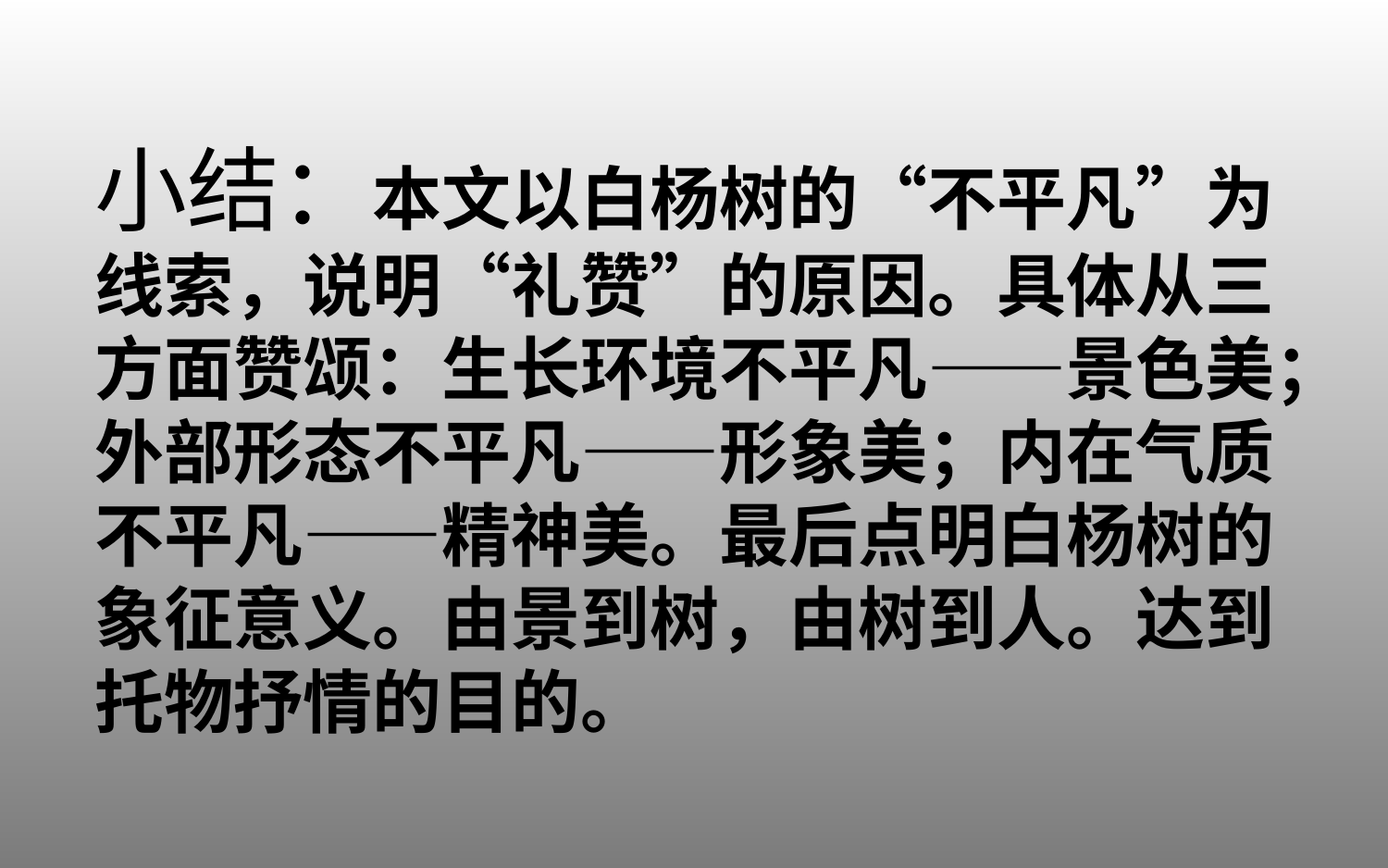

小结：本文以白杨树的“不平凡”为线索，说明“礼赞”的原因。具体从三方面赞颂：生长环境不平凡——景色美；外部形态不平凡——形象美；内在气质不平凡——精神美。最后点明白杨树的象征意义。由景到树，由树到人。达到托物抒情的目的。